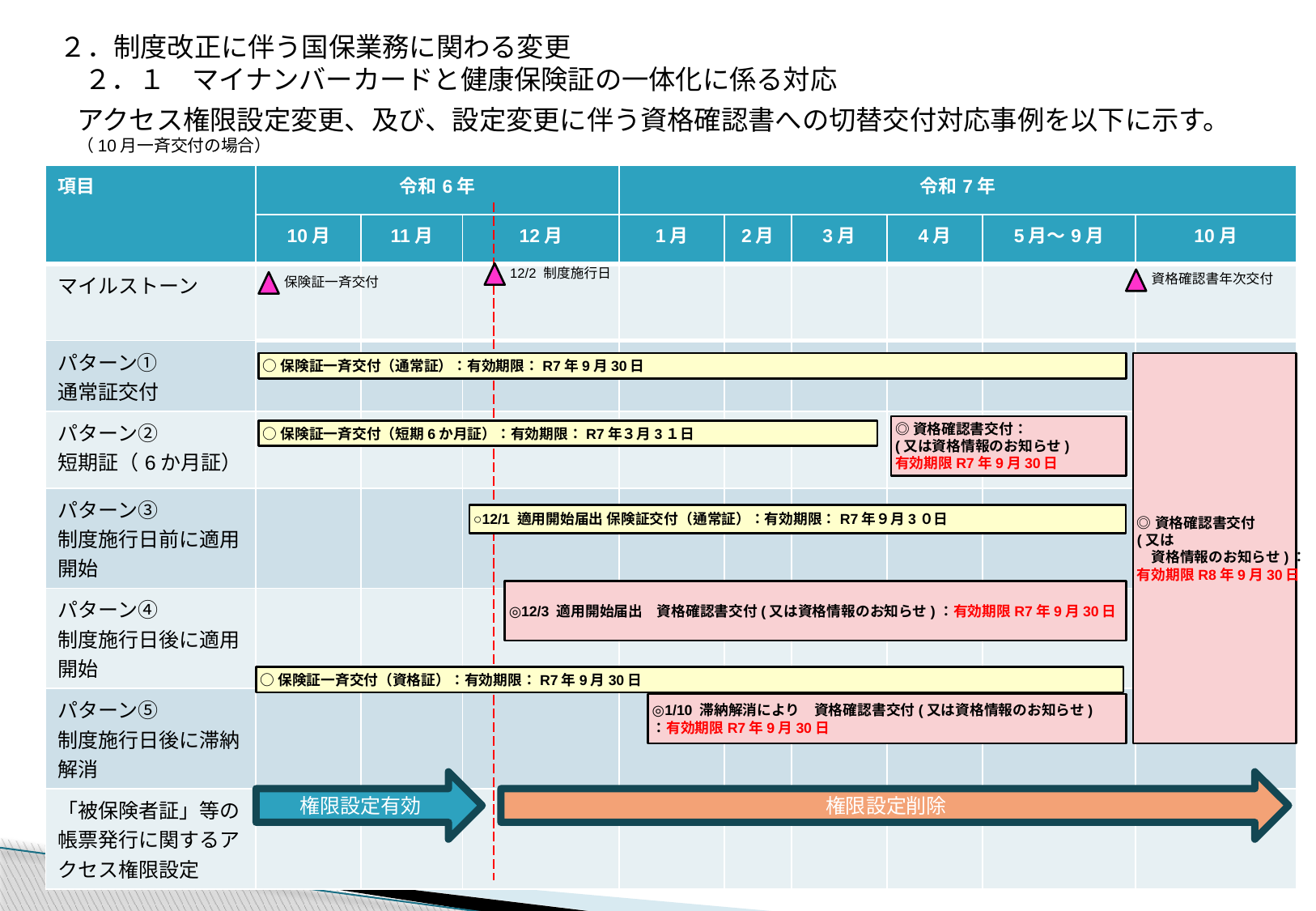

２．制度改正に伴う国保業務に関わる変更
２．１　マイナンバーカードと健康保険証の一体化に係る対応
アクセス権限設定変更、及び、設定変更に伴う資格確認書への切替交付対応事例を以下に示す。
（10月一斉交付の場合）
| 項目 | 令和6年 |  |  | 令和7年 |  |  |  |  |  |
| --- | --- | --- | --- | --- | --- | --- | --- | --- | --- |
|  | 10月 | 11月 | 12月 | 1月 | 2月 | 3月 | 4月 | 5月～9月 | 10月 |
| マイルストーン |  |  |  |  |  |  |  |  |  |
| パターン① 通常証交付 |  |  |  |  |  |  |  |  |  |
| パターン② 短期証（6か月証） |  |  |  |  |  |  |  |  |  |
| パターン③ 制度施行日前に適用開始 |  |  |  |  |  |  |  |  |  |
| パターン④ 制度施行日後に適用開始 |  |  |  |  |  |  |  |  |  |
| パターン⑤ 制度施行日後に滞納解消 |  |  |  |  |  |  |  |  |  |
| 「被保険者証」等の帳票発行に関するアクセス権限設定 |  |  |  |  |  |  |  |  |  |
12/2 制度施行日

資格確認書年次交付
保険証一斉交付

○保険証一斉交付（通常証）：有効期限：R7年9月30日
◎資格確認書交付
(又は
　資格情報のお知らせ)：
有効期限R8年9月30日
◎資格確認書交付：
(又は資格情報のお知らせ)
有効期限R7年9月30日
○保険証一斉交付（短期6か月証）：有効期限：R7年３月3１日
○12/1 適用開始届出 保険証交付（通常証）：有効期限：R7年９月3０日
◎12/3 適用開始届出　資格確認書交付(又は資格情報のお知らせ)：有効期限R7年9月30日
○保険証一斉交付（資格証）：有効期限：R7年9月30日
◎1/10 滞納解消により　資格確認書交付(又は資格情報のお知らせ)
：有効期限R7年9月30日
権限設定有効
権限設定削除
11